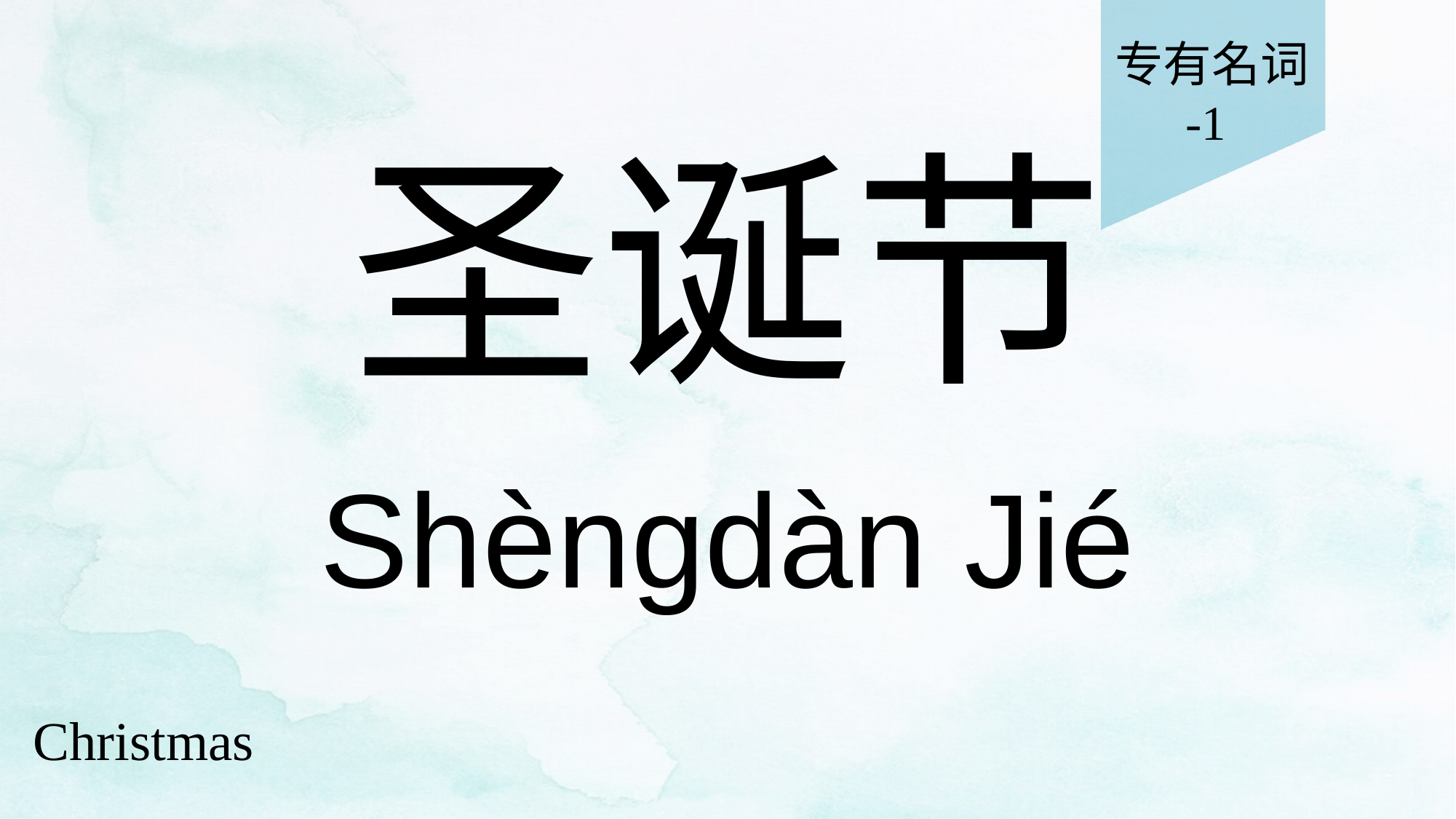

专有名词
-1
# 圣诞节
Shèngdàn Jié
Christmas